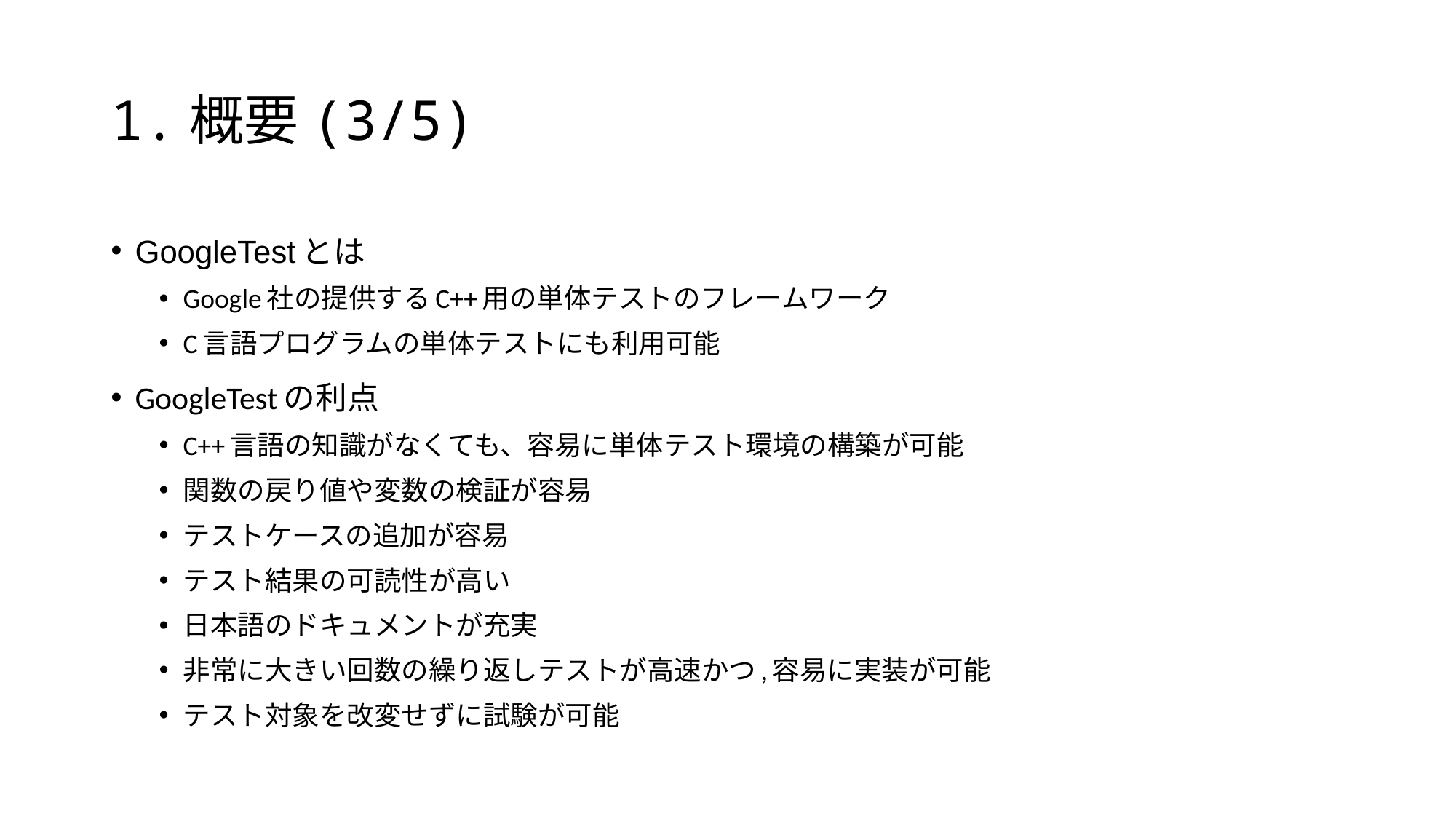

# 1.概要(3/5)
GoogleTestとは
Google社の提供するC++用の単体テストのフレームワーク
C言語プログラムの単体テストにも利用可能
GoogleTestの利点
C++言語の知識がなくても、容易に単体テスト環境の構築が可能
関数の戻り値や変数の検証が容易
テストケースの追加が容易
テスト結果の可読性が高い
日本語のドキュメントが充実
非常に大きい回数の繰り返しテストが高速かつ,容易に実装が可能
テスト対象を改変せずに試験が可能